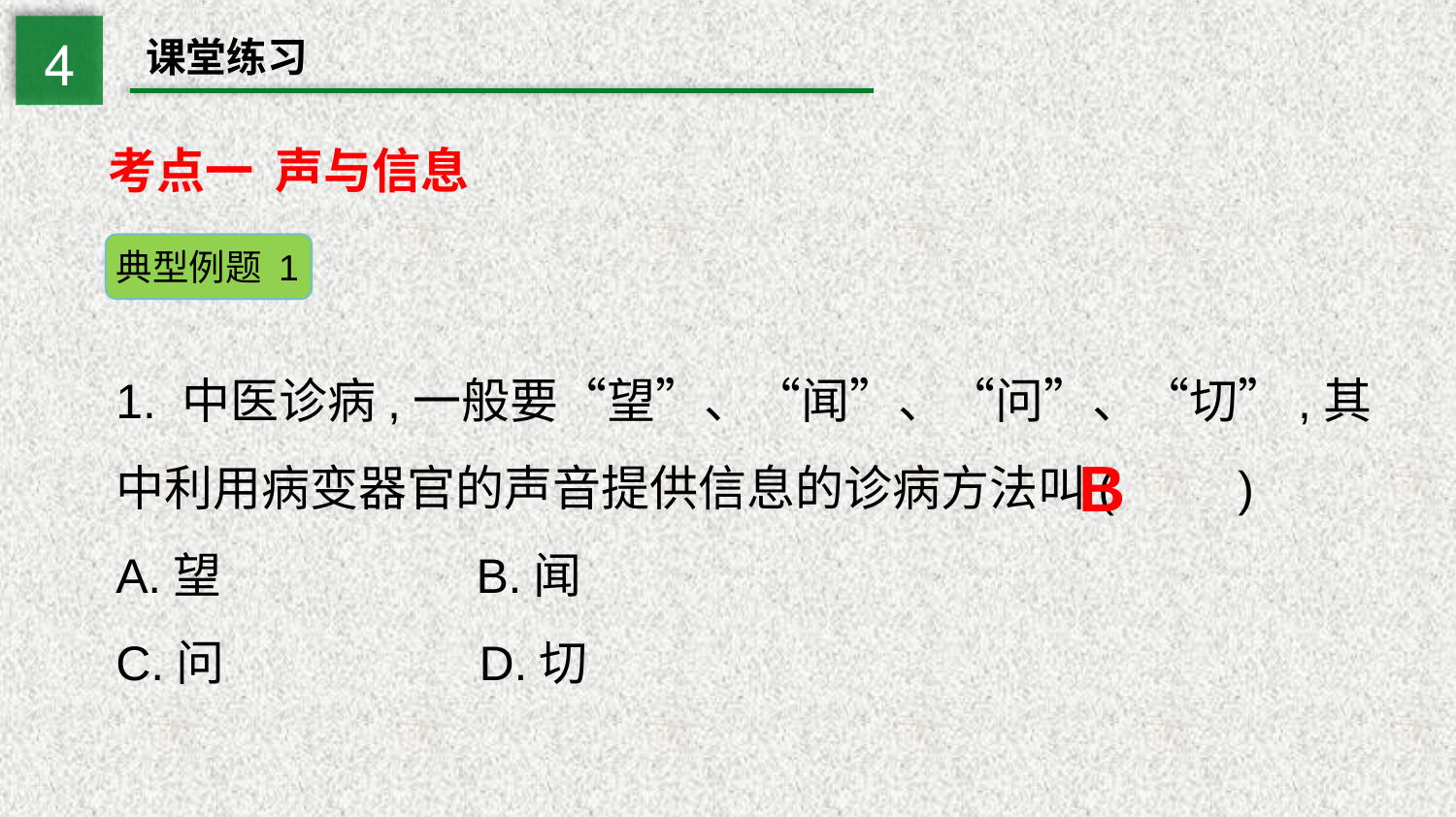

4
课堂练习
考点一  声与信息
典型例题 1
1. 中医诊病,一般要“望”、“闻”、“问”、“切”,其中利用病变器官的声音提供信息的诊病方法叫(   　 )
A.望　　　　　B.闻
C.问　　　　　D.切
B